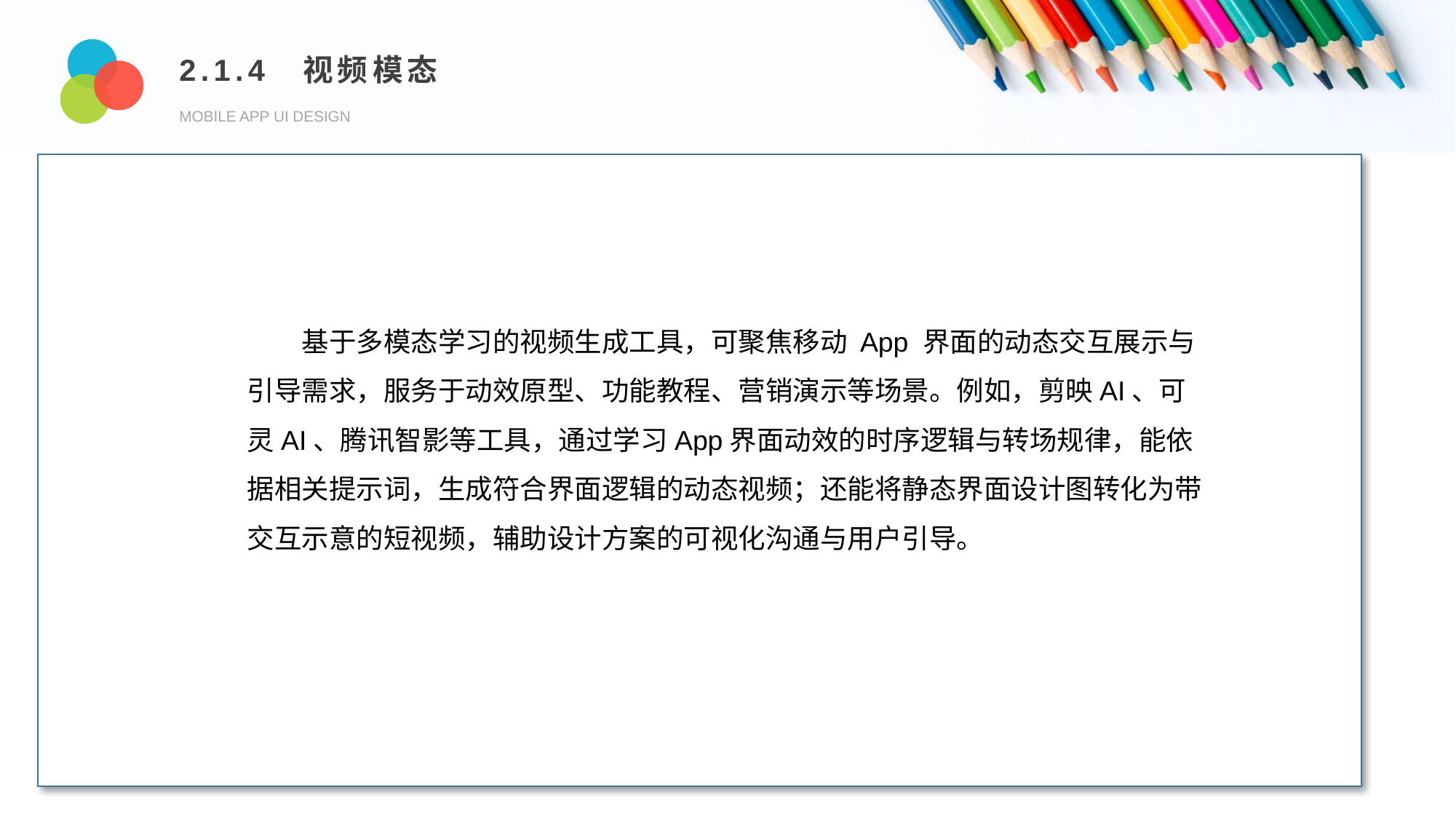

2.1.4  视频模态
MOBILE APP UI DESIGN
Design and Production
基于多模态学习的视频生成工具，可聚焦移动 App 界面的动态交互展示与引导需求，服务于动效原型、功能教程、营销演示等场景。例如，剪映AI、可灵AI、腾讯智影等工具，通过学习App界面动效的时序逻辑与转场规律，能依据相关提示词，生成符合界面逻辑的动态视频；还能将静态界面设计图转化为带交互示意的短视频，辅助设计方案的可视化沟通与用户引导。